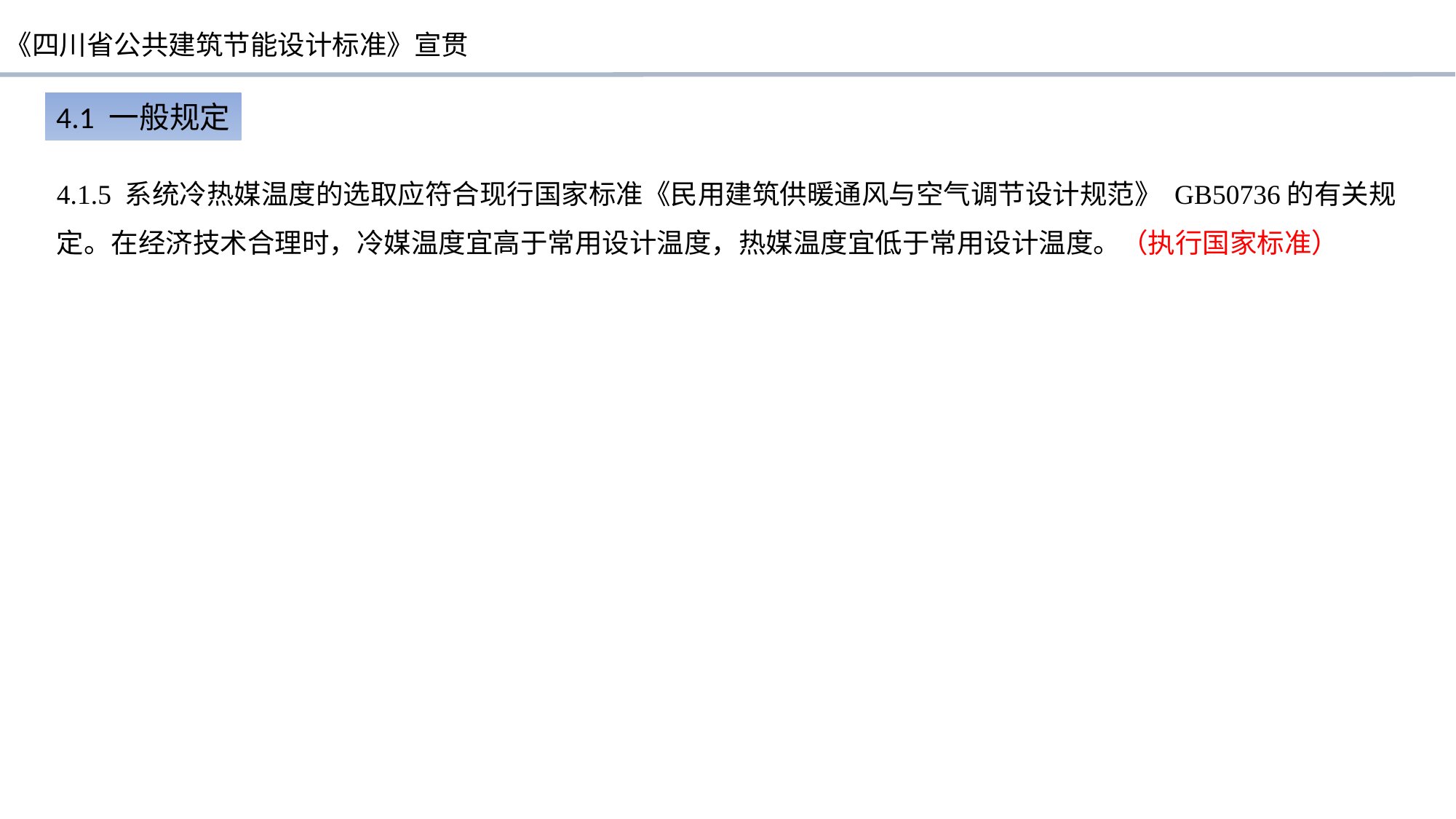

4.1 一般规定
4.1.5 系统冷热媒温度的选取应符合现行国家标准《民用建筑供暖通风与空气调节设计规范》 GB50736的有关规定。在经济技术合理时，冷媒温度宜高于常用设计温度，热媒温度宜低于常用设计温度。（执行国家标准）